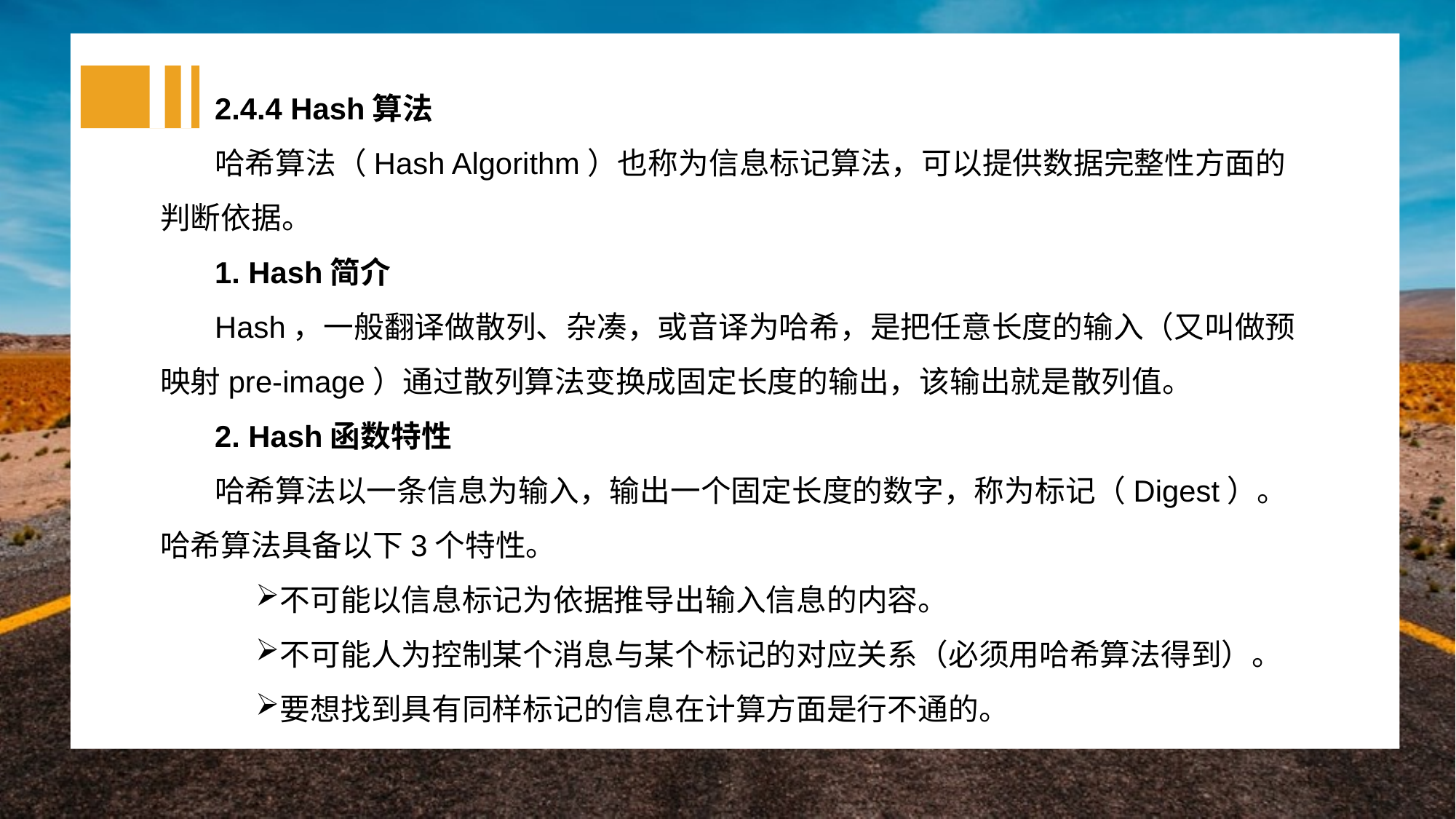

2.4.4 Hash算法
哈希算法（Hash Algorithm）也称为信息标记算法，可以提供数据完整性方面的判断依据。
1. Hash简介
Hash，一般翻译做散列、杂凑，或音译为哈希，是把任意长度的输入（又叫做预映射pre-image）通过散列算法变换成固定长度的输出，该输出就是散列值。
2. Hash函数特性
哈希算法以一条信息为输入，输出一个固定长度的数字，称为标记（Digest）。哈希算法具备以下3个特性。
不可能以信息标记为依据推导出输入信息的内容。
不可能人为控制某个消息与某个标记的对应关系（必须用哈希算法得到）。
要想找到具有同样标记的信息在计算方面是行不通的。